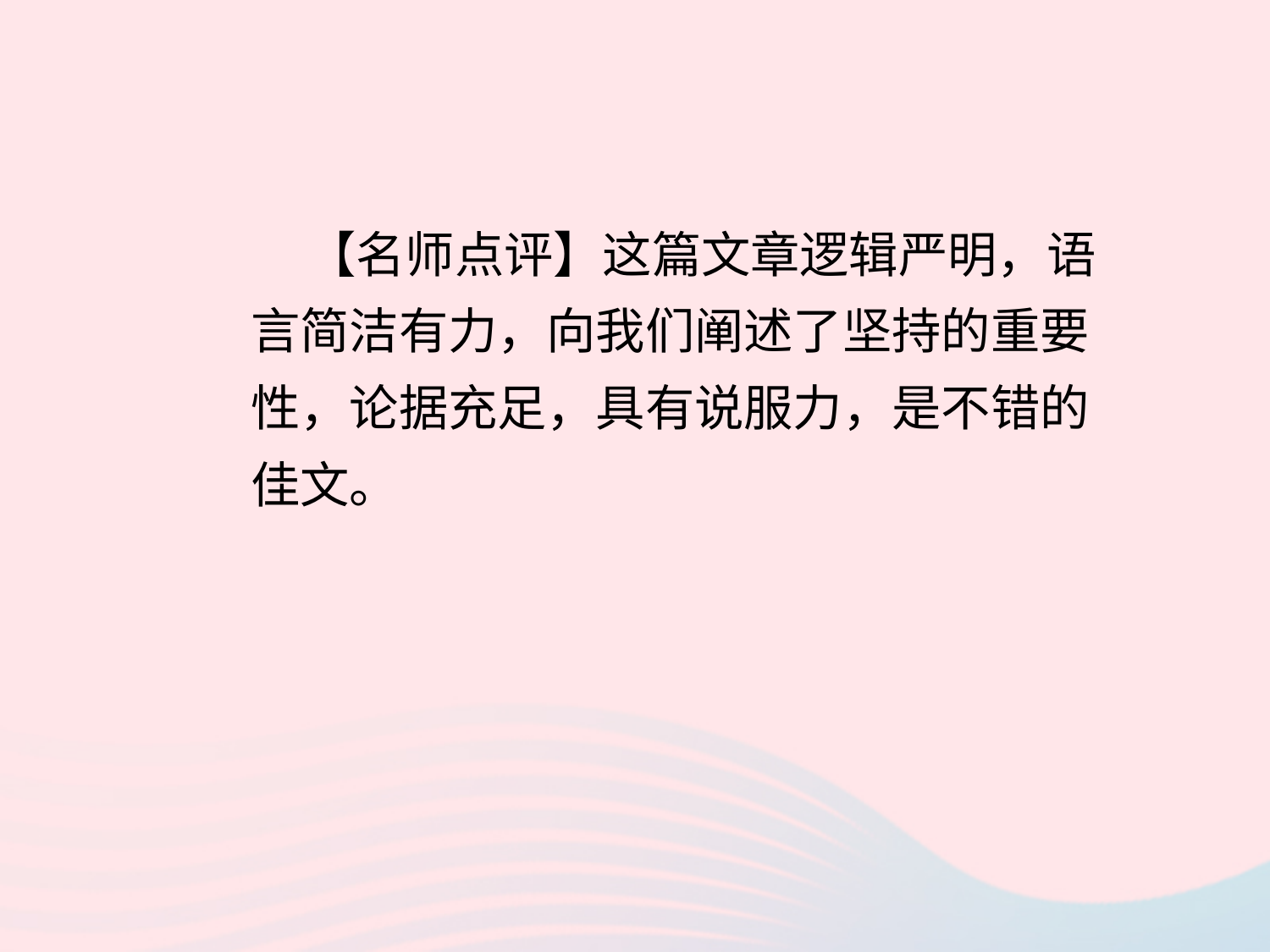

【名师点评】这篇文章逻辑严明，语言简洁有力，向我们阐述了坚持的重要性，论据充足，具有说服力，是不错的佳文。